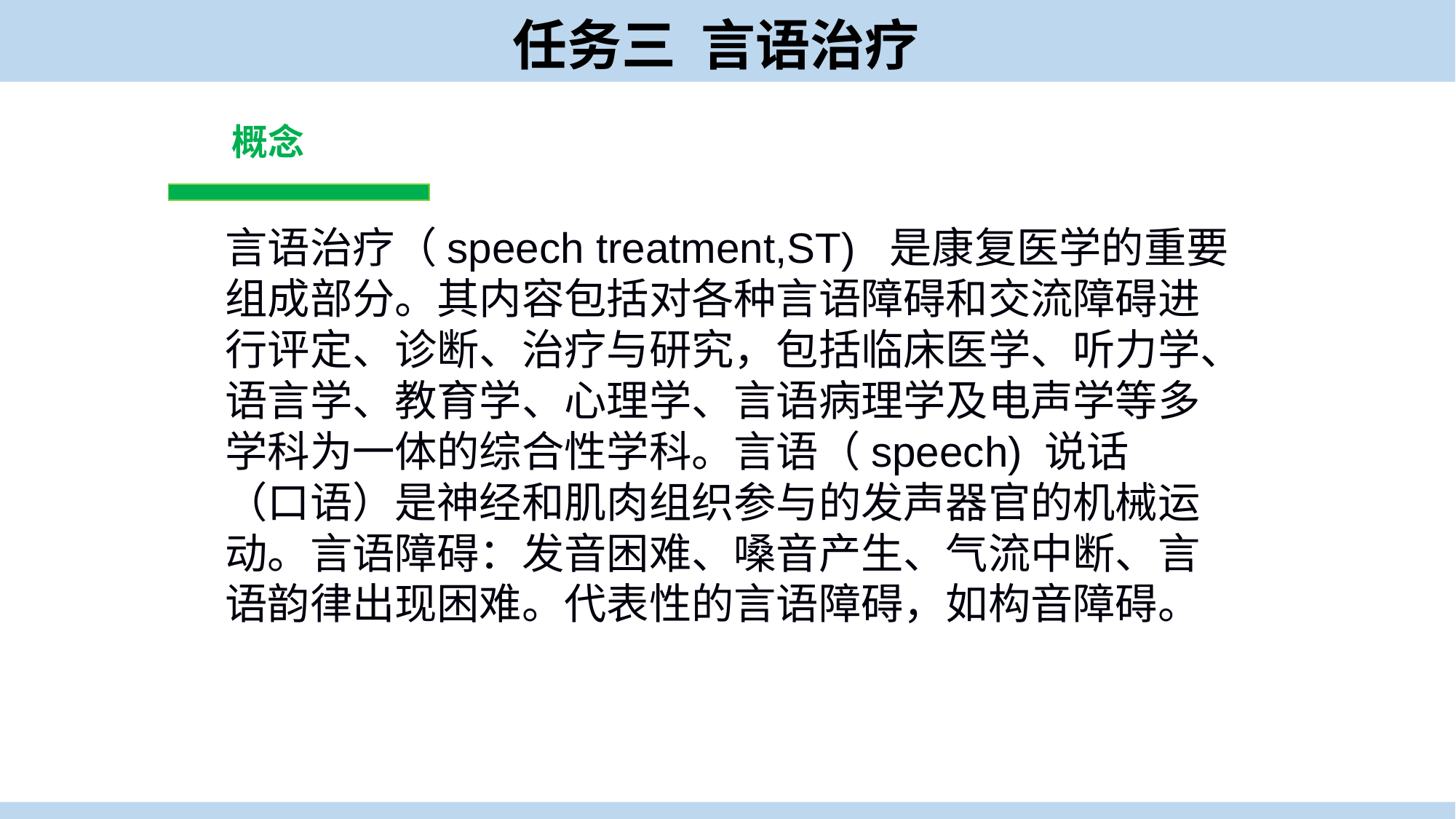

任务三  言语治疗
概念

言语治疗（speech treatment,ST)  是康复医学的重要组成部分。其内容包括对各种言语障碍和交流障碍进行评定、诊断、治疗与研究，包括临床医学、听力学、语言学、教育学、心理学、言语病理学及电声学等多学科为一体的综合性学科。言语（speech) 说话
（口语）是神经和肌肉组织参与的发声器官的机械运动。言语障碍：发音困难、嗓音产生、气流中断、言语韵律出现困难。代表性的言语障碍，如构音障碍。